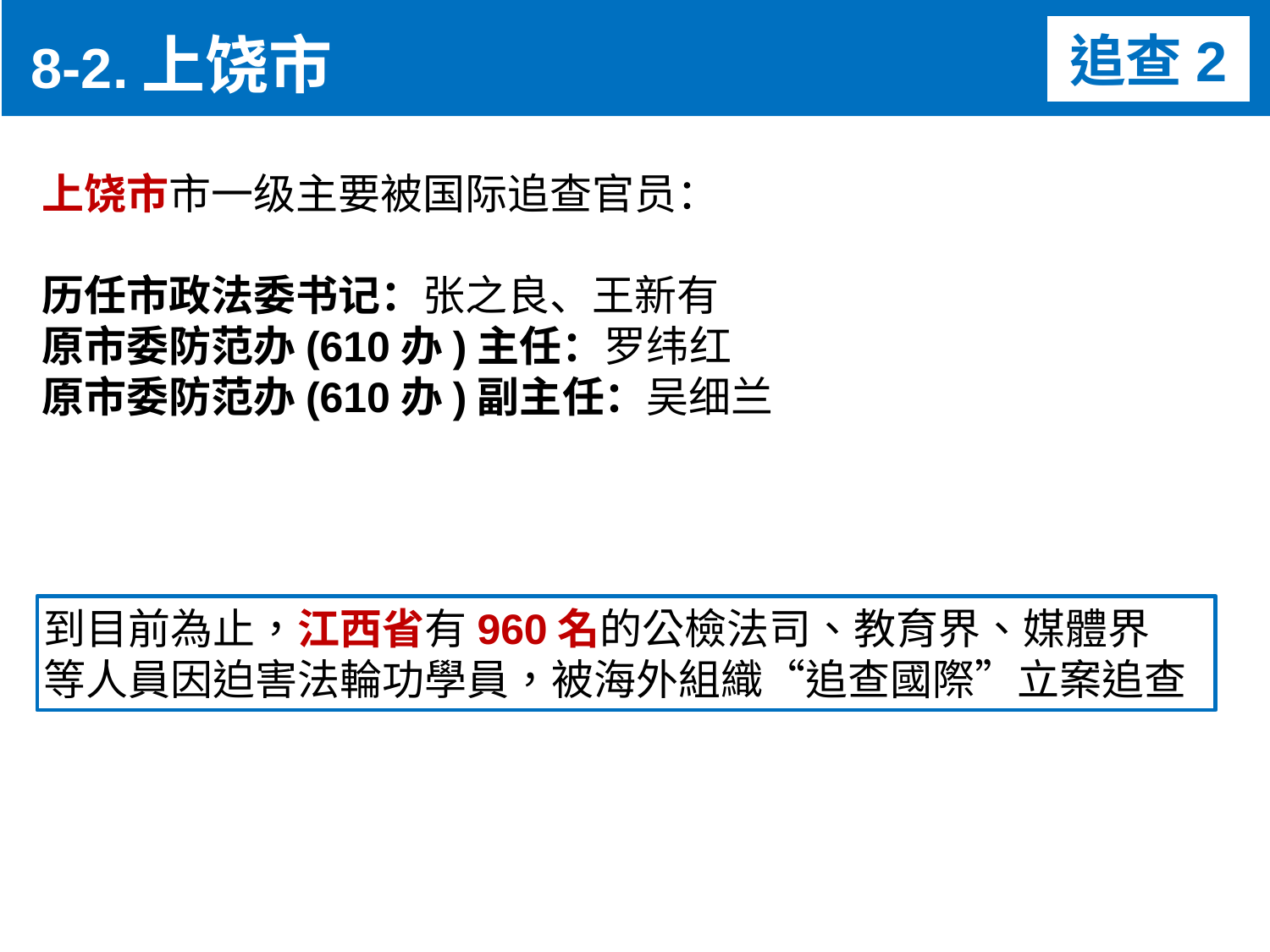

8-2.上饶市
追查2
上饶市市一级主要被国际追查官员：
历任市政法委书记：张之良、王新有
原市委防范办(610办)主任：罗纬红
原市委防范办(610办)副主任：吴细兰

到目前為止，江西省有960名的公檢法司、教育界、媒體界
等人員因迫害法輪功學員，被海外組織“追查國際”立案追查